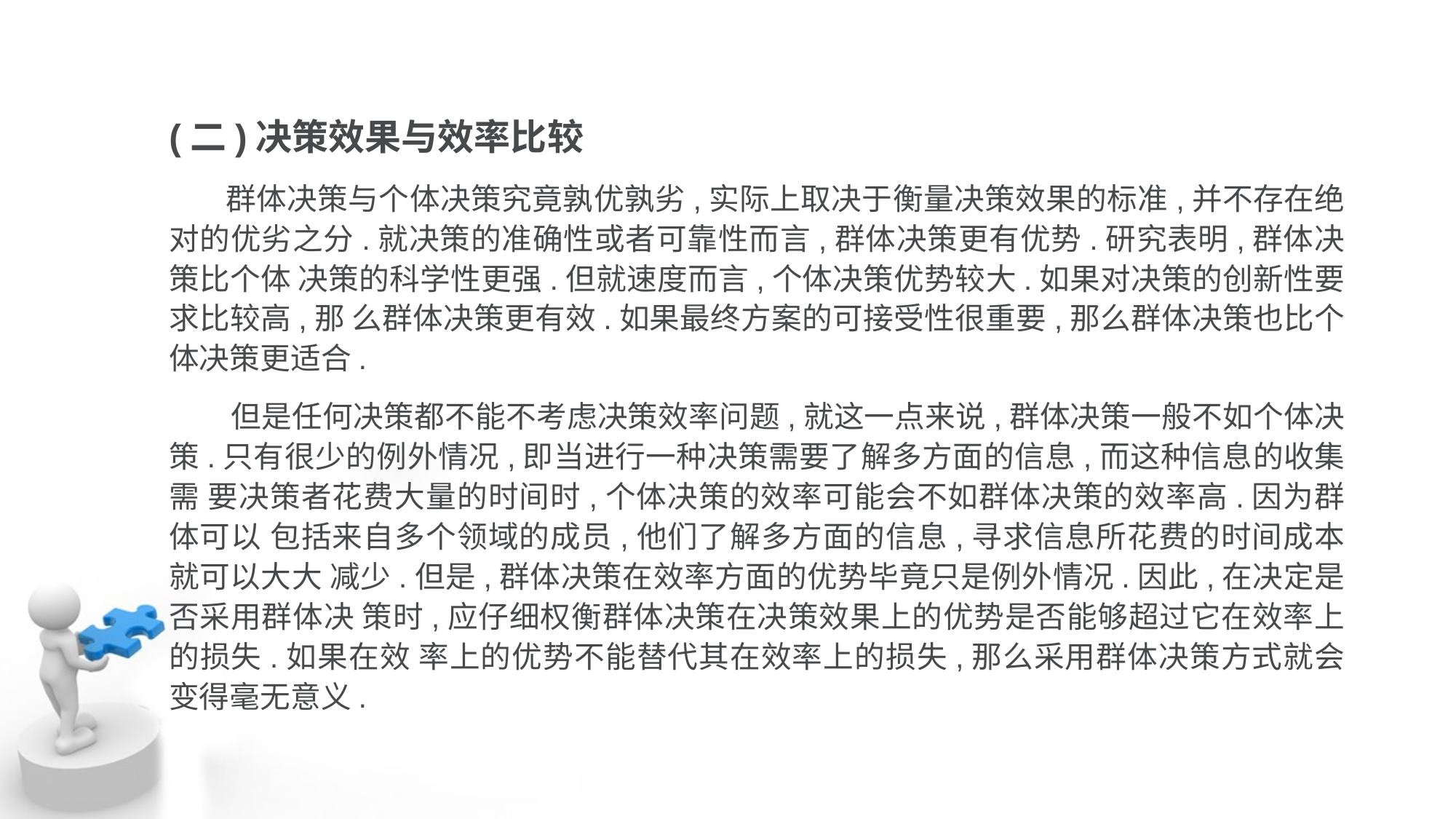

(二)决策效果与效率比较
       群体决策与个体决策究竟孰优孰劣,实际上取决于衡量决策效果的标准,并不存在绝对的优劣之分.就决策的准确性或者可靠性而言,群体决策更有优势.研究表明,群体决策比个体 决策的科学性更强.但就速度而言,个体决策优势较大.如果对决策的创新性要求比较高,那 么群体决策更有效.如果最终方案的可接受性很重要,那么群体决策也比个体决策更适合.
        但是任何决策都不能不考虑决策效率问题,就这一点来说,群体决策一般不如个体决 策.只有很少的例外情况,即当进行一种决策需要了解多方面的信息,而这种信息的收集需 要决策者花费大量的时间时,个体决策的效率可能会不如群体决策的效率高.因为群体可以 包括来自多个领域的成员,他们了解多方面的信息,寻求信息所花费的时间成本就可以大大 减少.但是,群体决策在效率方面的优势毕竟只是例外情况.因此,在决定是否采用群体决 策时,应仔细权衡群体决策在决策效果上的优势是否能够超过它在效率上的损失.如果在效 率上的优势不能替代其在效率上的损失,那么采用群体决策方式就会变得毫无意义.